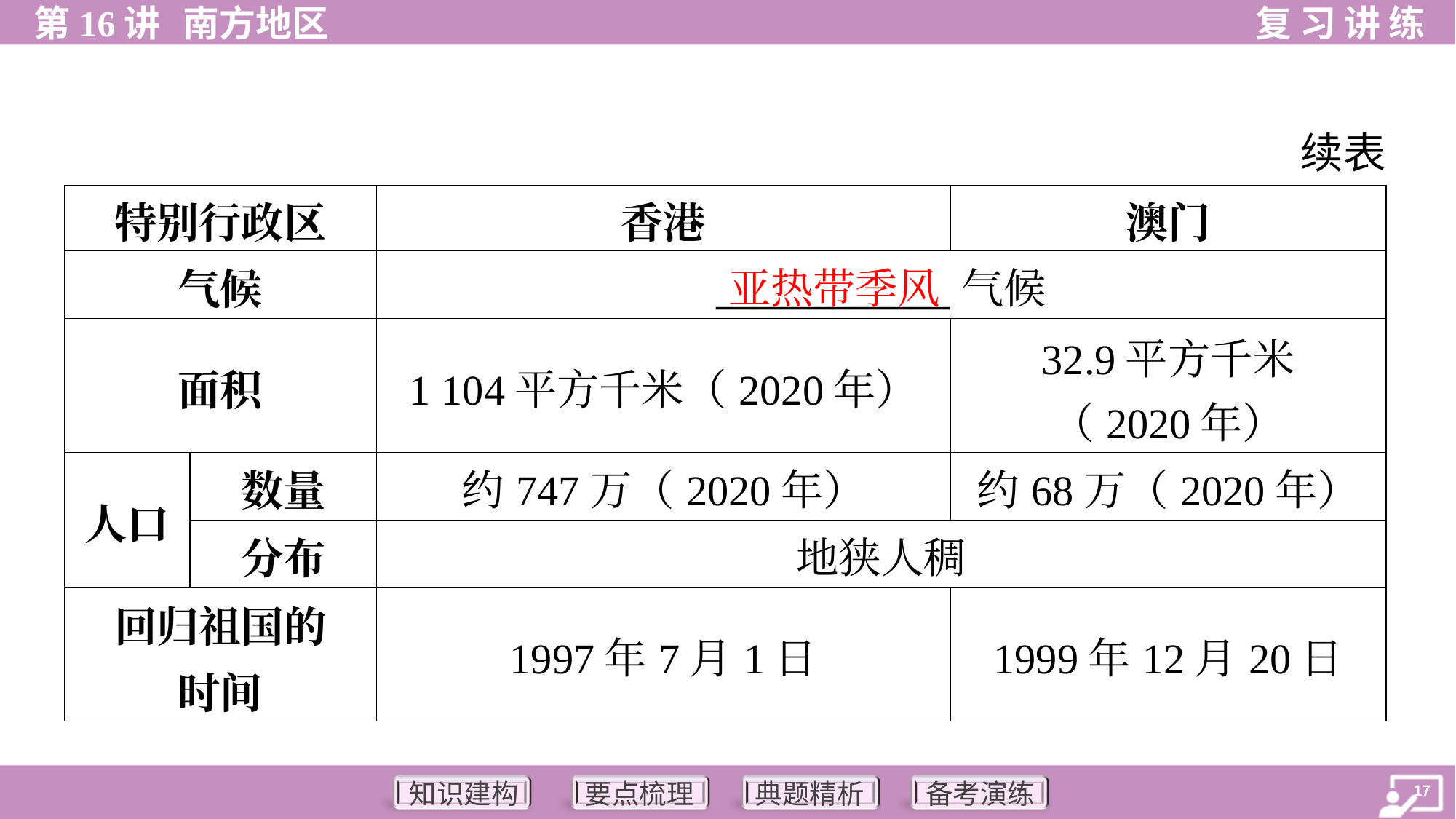

续表
| 特别行政区 |  | 香港 | 澳门 |
| --- | --- | --- | --- |
| 气候 |  | \_\_\_\_\_\_\_\_\_\_\_\_气候 |  |
| 面积 |  | 1 104平方千米（2020年） | 32.9平方千米 （2020年） |
| 人口 | 数量 | 约747万（2020年） | 约68万（2020年） |
|  | 分布 | 地狭人稠 |  |
| 回归祖国的 时间 |  | 1997年7月1日 | 1999年12月20日 |
亚热带季风